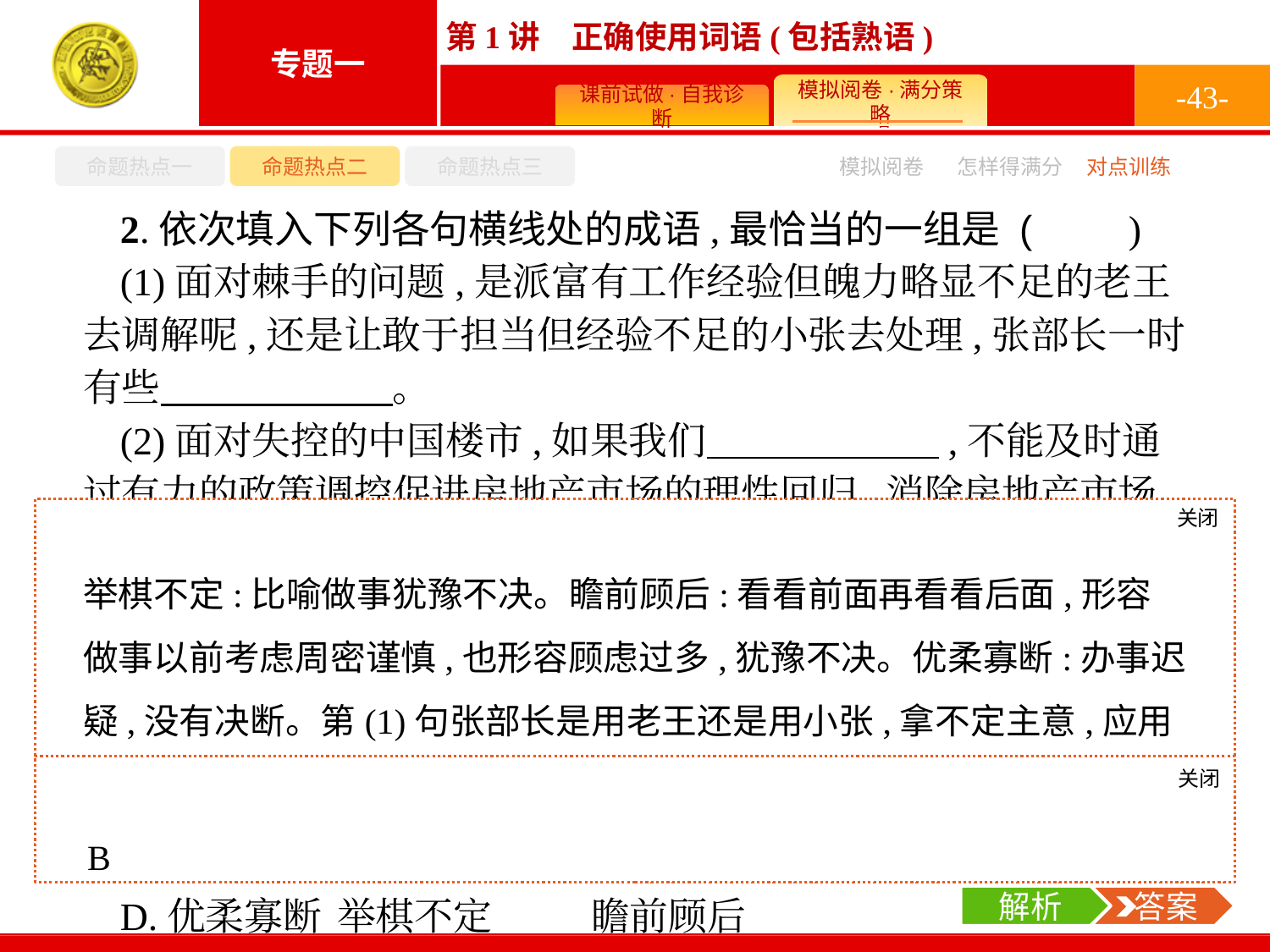

-43-
命题热点一
命题热点二
命题热点三
怎样得满分
模拟阅卷
对点训练
2.依次填入下列各句横线处的成语,最恰当的一组是 (　　)
(1)面对棘手的问题,是派富有工作经验但魄力略显不足的老王去调解呢,还是让敢于担当但经验不足的小张去处理,张部长一时有些　　　　　　。
(2)面对失控的中国楼市,如果我们　　　　　　,不能及时通过有力的政策调控促进房地产市场的理性回归,消除房地产市场的投机行为,那将是很危险的。
(3)当改革进入到必须触及一些既得利益集团的阶段时,什么困难都可能遇到,这时候需要的是勇往直前、敢打敢拼的精神,决不能犹豫彷徨,　　　　　　。
A.瞻前顾后	举棋不定	优柔寡断
B.举棋不定	瞻前顾后	优柔寡断
C.瞻前顾后	优柔寡断	举棋不定
D.优柔寡断	举棋不定	瞻前顾后

关闭
解析

举棋不定:比喻做事犹豫不决。瞻前顾后:看看前面再看看后面,形容做事以前考虑周密谨慎,也形容顾虑过多,犹豫不决。优柔寡断:办事迟疑,没有决断。第(1)句张部长是用老王还是用小张,拿不定主意,应用“举棋不定”。第(2)句强调顾虑过多,故用“瞻前顾后”。第(3)句与“勇往直前、敢打敢拼”相对照的是“优柔寡断”。

关闭
解析
  答案

B
解析
  答案